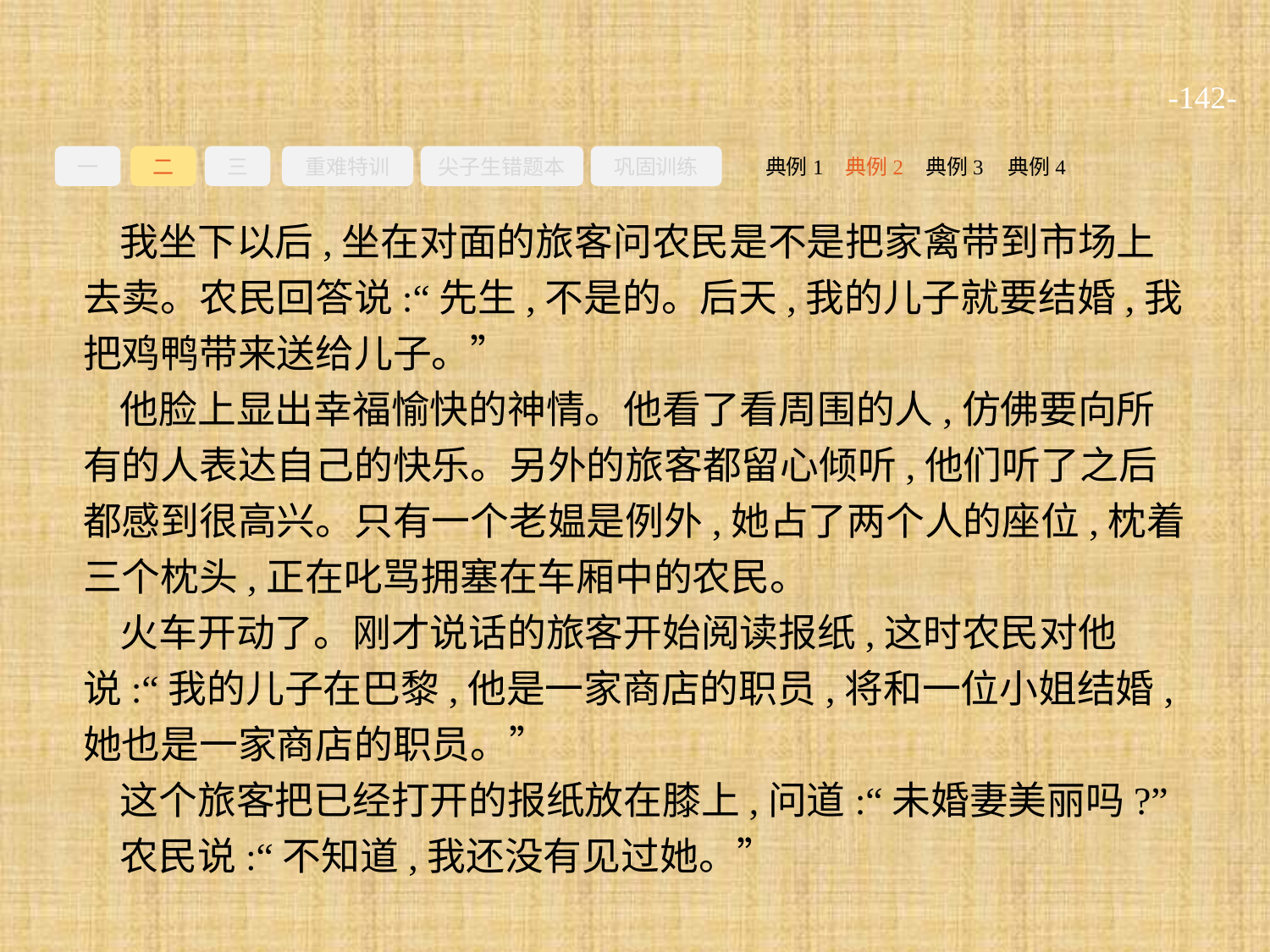

-142-
一
二
三
重难特训
尖子生错题本
巩固训练
典例3
典例2
典例4
典例1
我坐下以后,坐在对面的旅客问农民是不是把家禽带到市场上去卖。农民回答说:“先生,不是的。后天,我的儿子就要结婚,我把鸡鸭带来送给儿子。”
他脸上显出幸福愉快的神情。他看了看周围的人,仿佛要向所有的人表达自己的快乐。另外的旅客都留心倾听,他们听了之后都感到很高兴。只有一个老媪是例外,她占了两个人的座位,枕着三个枕头,正在叱骂拥塞在车厢中的农民。
火车开动了。刚才说话的旅客开始阅读报纸,这时农民对他说:“我的儿子在巴黎,他是一家商店的职员,将和一位小姐结婚,她也是一家商店的职员。”
这个旅客把已经打开的报纸放在膝上,问道:“未婚妻美丽吗?”
农民说:“不知道,我还没有见过她。”